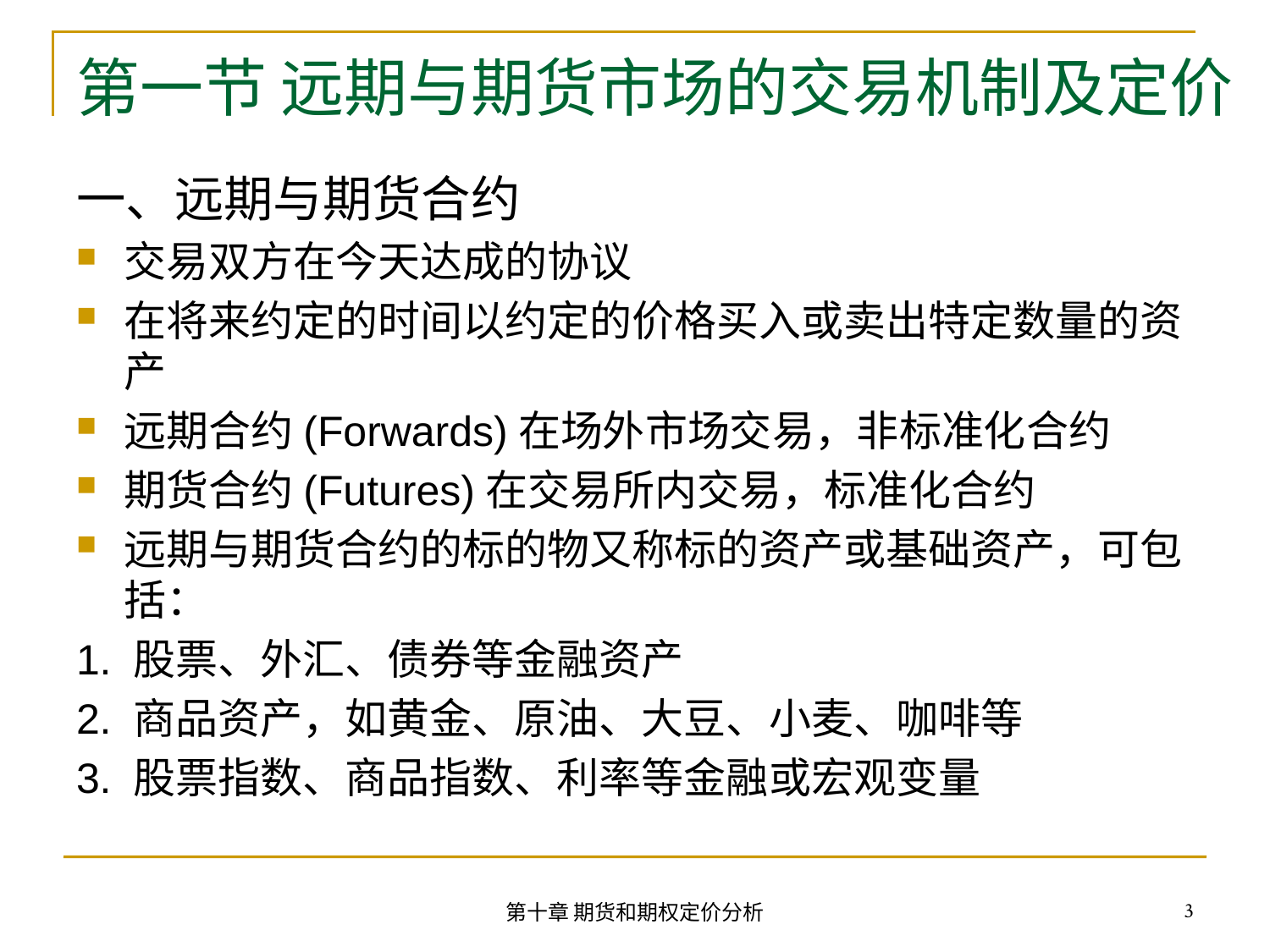

# 第一节 远期与期货市场的交易机制及定价
一、远期与期货合约
交易双方在今天达成的协议
在将来约定的时间以约定的价格买入或卖出特定数量的资产
远期合约(Forwards)在场外市场交易，非标准化合约
期货合约(Futures)在交易所内交易，标准化合约
远期与期货合约的标的物又称标的资产或基础资产，可包括：
1. 股票、外汇、债券等金融资产
2. 商品资产，如黄金、原油、大豆、小麦、咖啡等
3. 股票指数、商品指数、利率等金融或宏观变量

3
第十章 期货和期权定价分析